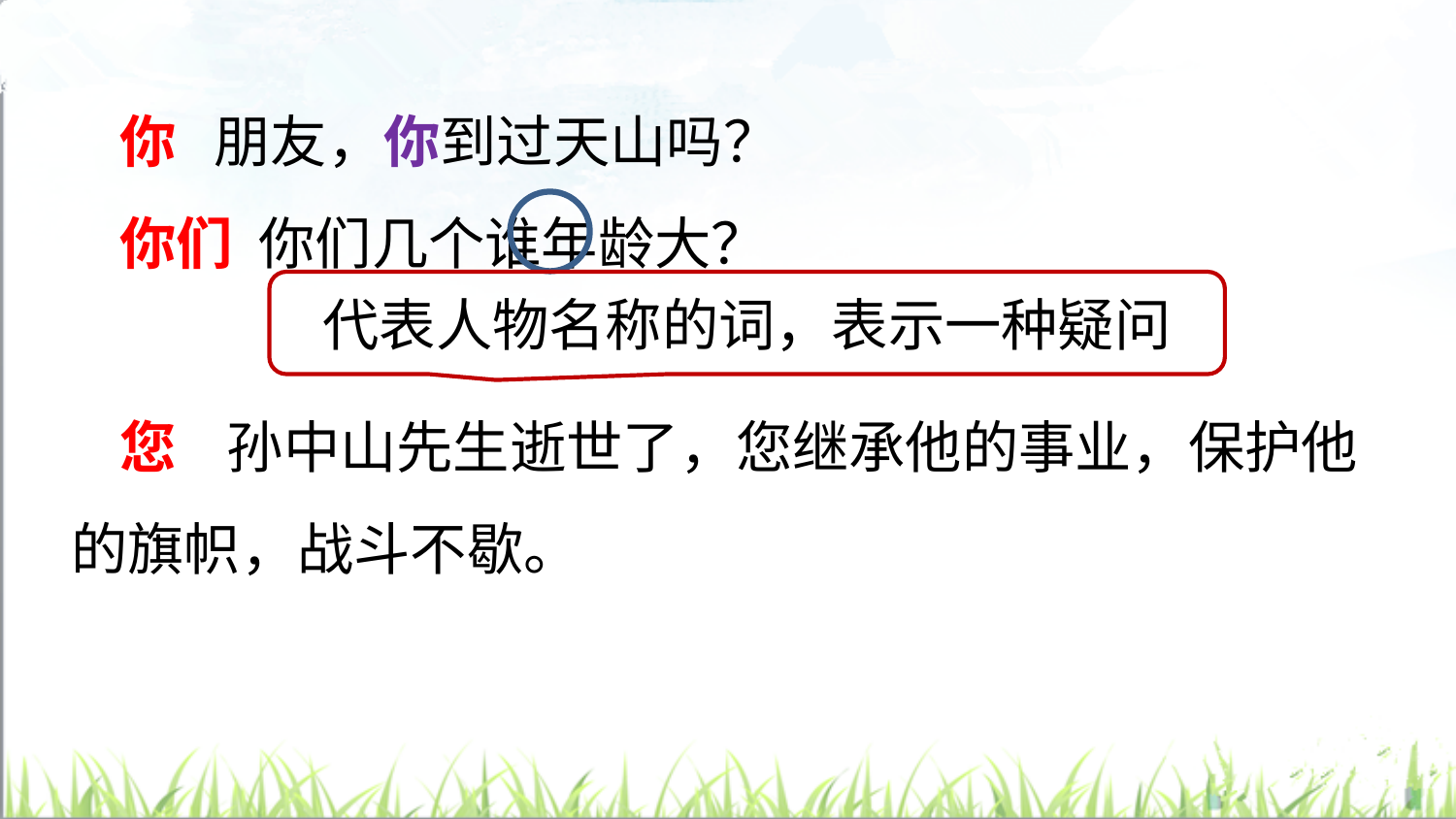

你   朋友，你到过天山吗？
你们  你们几个谁年龄大？

您    孙中山先生逝世了，您继承他的事业，保护他的旗帜，战斗不歇。

代表人物名称的词，表示一种疑问